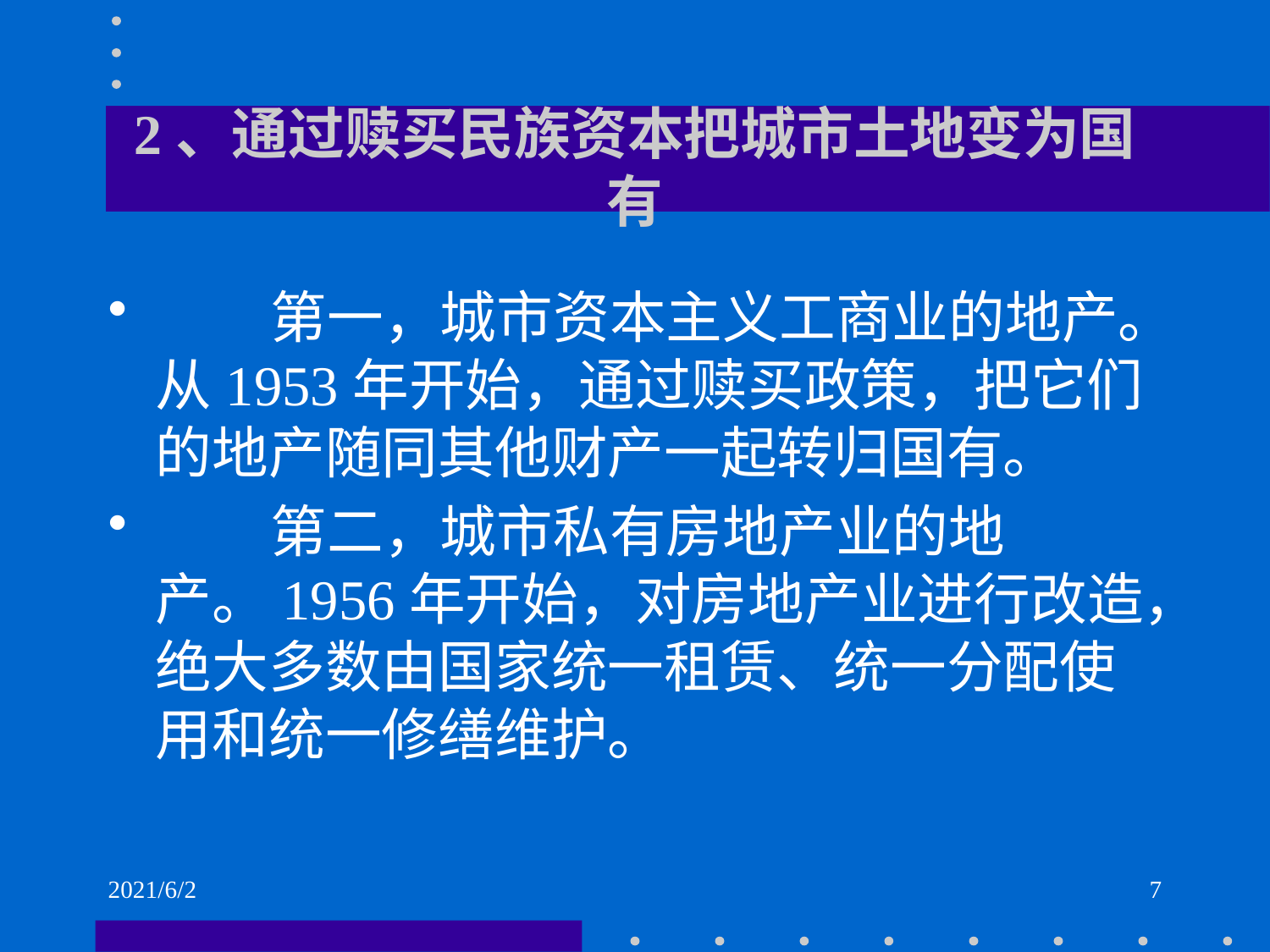

# 2、通过赎买民族资本把城市土地变为国有
        第一，城市资本主义工商业的地产。从1953年开始，通过赎买政策，把它们的地产随同其他财产一起转归国有。
        第二，城市私有房地产业的地产。1956年开始，对房地产业进行改造，绝大多数由国家统一租赁、统一分配使用和统一修缮维护。
2021/6/2
7